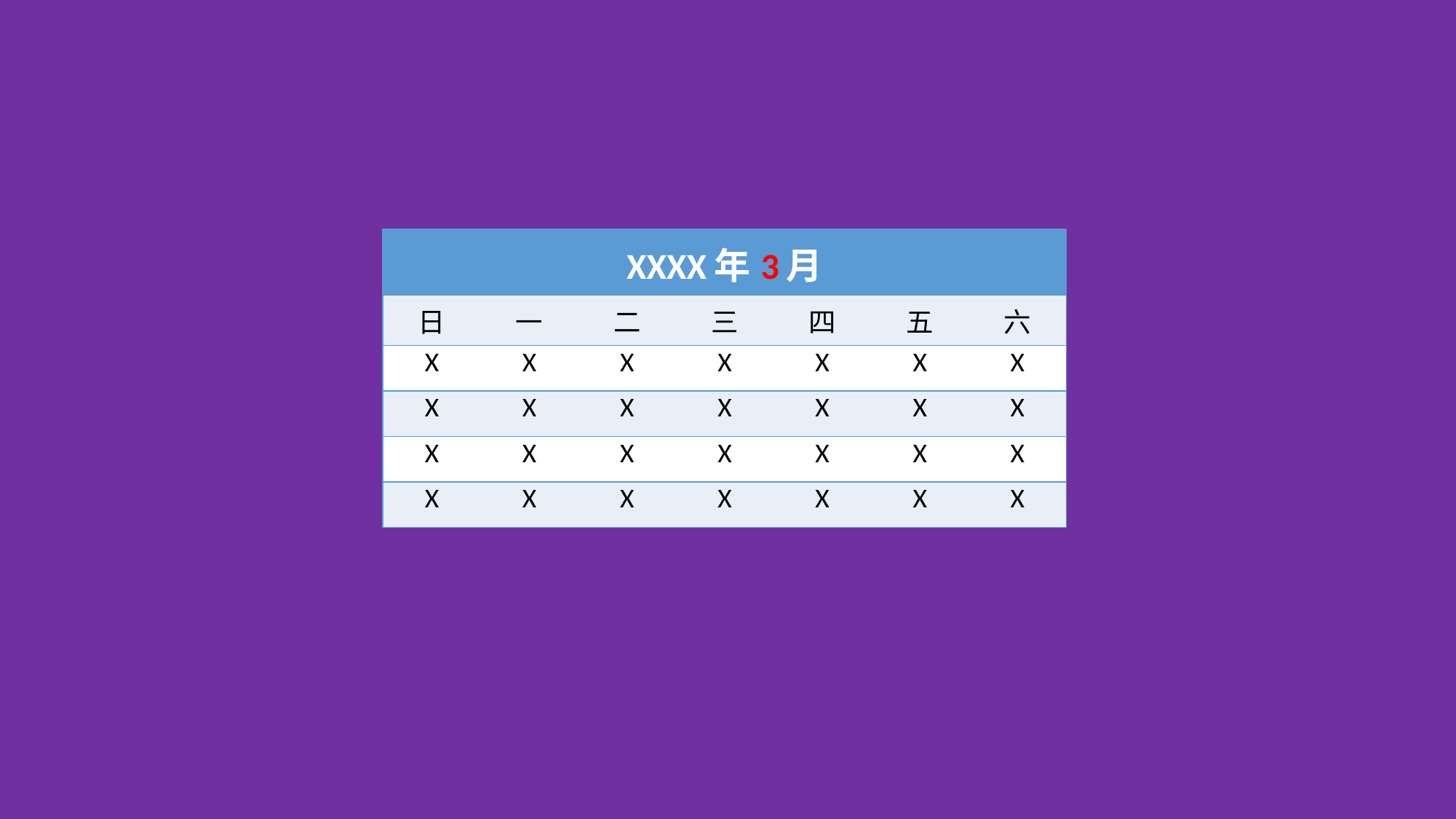

| XXXX年7月 |  |  |  |  |  |  |
| --- | --- | --- | --- | --- | --- | --- |
| 日 | 一 | 二 | 三 | 四 | 五 | 六 |
| X | X | X | X | X | X | X |
| X | X | X | X | X | X | X |
| X | X | X | X | X | X | X |
| X | X | X | X | X | X | X |
| XXXX年4月 |  |  |  |  |  |  |
| --- | --- | --- | --- | --- | --- | --- |
| 日 | 一 | 二 | 三 | 四 | 五 | 六 |
| X | X | X | X | X | X | X |
| X | X | X | X | X | X | X |
| X | X | X | X | X | X | X |
| X | X | X | X | X | X | X |
| XXXX年6月 |  |  |  |  |  |  |
| --- | --- | --- | --- | --- | --- | --- |
| 日 | 一 | 二 | 三 | 四 | 五 | 六 |
| X | X | X | X | X | X | X |
| X | X | X | X | X | X | X |
| X | X | X | X | X | X | X |
| X | X | X | X | X | X | X |
| XXXX年8月 |  |  |  |  |  |  |
| --- | --- | --- | --- | --- | --- | --- |
| 日 | 一 | 二 | 三 | 四 | 五 | 六 |
| X | X | X | X | X | X | X |
| X | X | X | X | X | X | X |
| X | X | X | X | X | X | X |
| X | X | X | X | X | X | X |
| XXXX年3月 |  |  |  |  |  |  |
| --- | --- | --- | --- | --- | --- | --- |
| 日 | 一 | 二 | 三 | 四 | 五 | 六 |
| X | X | X | X | X | X | X |
| X | X | X | X | X | X | X |
| X | X | X | X | X | X | X |
| X | X | X | X | X | X | X |
| XXXX年5月 |  |  |  |  |  |  |
| --- | --- | --- | --- | --- | --- | --- |
| 日 | 一 | 二 | 三 | 四 | 五 | 六 |
| X | X | X | X | X | X | X |
| X | X | X | X | X | X | X |
| X | X | X | X | X | X | X |
| X | X | X | X | X | X | X |
时间
匆匆而过